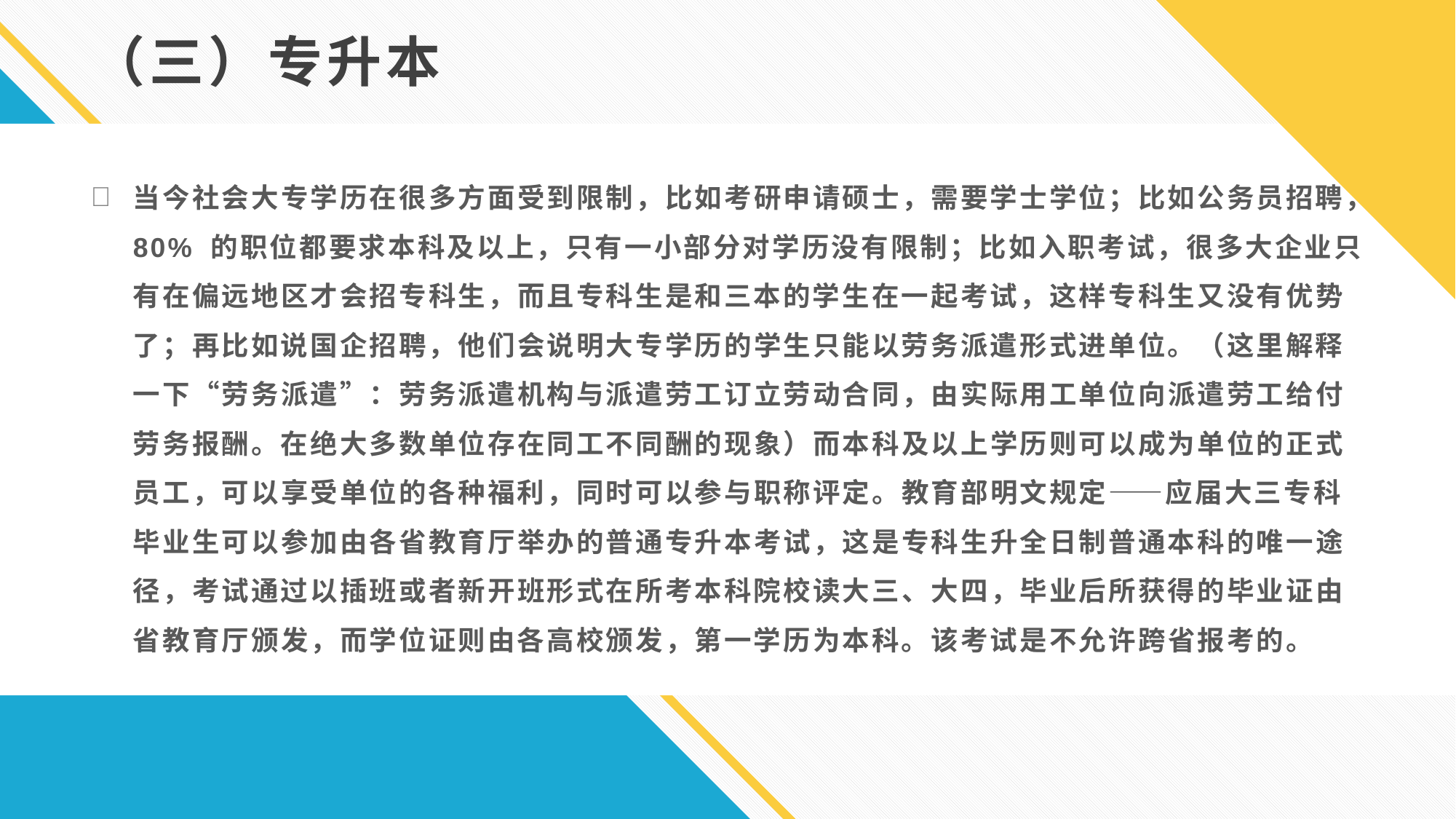

（三）专升本

当今社会大专学历在很多方面受到限制，比如考研申请硕士，需要学士学位；比如公务员招聘，80% 的职位都要求本科及以上，只有一小部分对学历没有限制；比如入职考试，很多大企业只有在偏远地区才会招专科生，而且专科生是和三本的学生在一起考试，这样专科生又没有优势了；再比如说国企招聘，他们会说明大专学历的学生只能以劳务派遣形式进单位。（这里解释一下“劳务派遣”：劳务派遣机构与派遣劳工订立劳动合同，由实际用工单位向派遣劳工给付劳务报酬。在绝大多数单位存在同工不同酬的现象）而本科及以上学历则可以成为单位的正式员工，可以享受单位的各种福利，同时可以参与职称评定。教育部明文规定——应届大三专科毕业生可以参加由各省教育厅举办的普通专升本考试，这是专科生升全日制普通本科的唯一途径，考试通过以插班或者新开班形式在所考本科院校读大三、大四，毕业后所获得的毕业证由省教育厅颁发，而学位证则由各高校颁发，第一学历为本科。该考试是不允许跨省报考的。